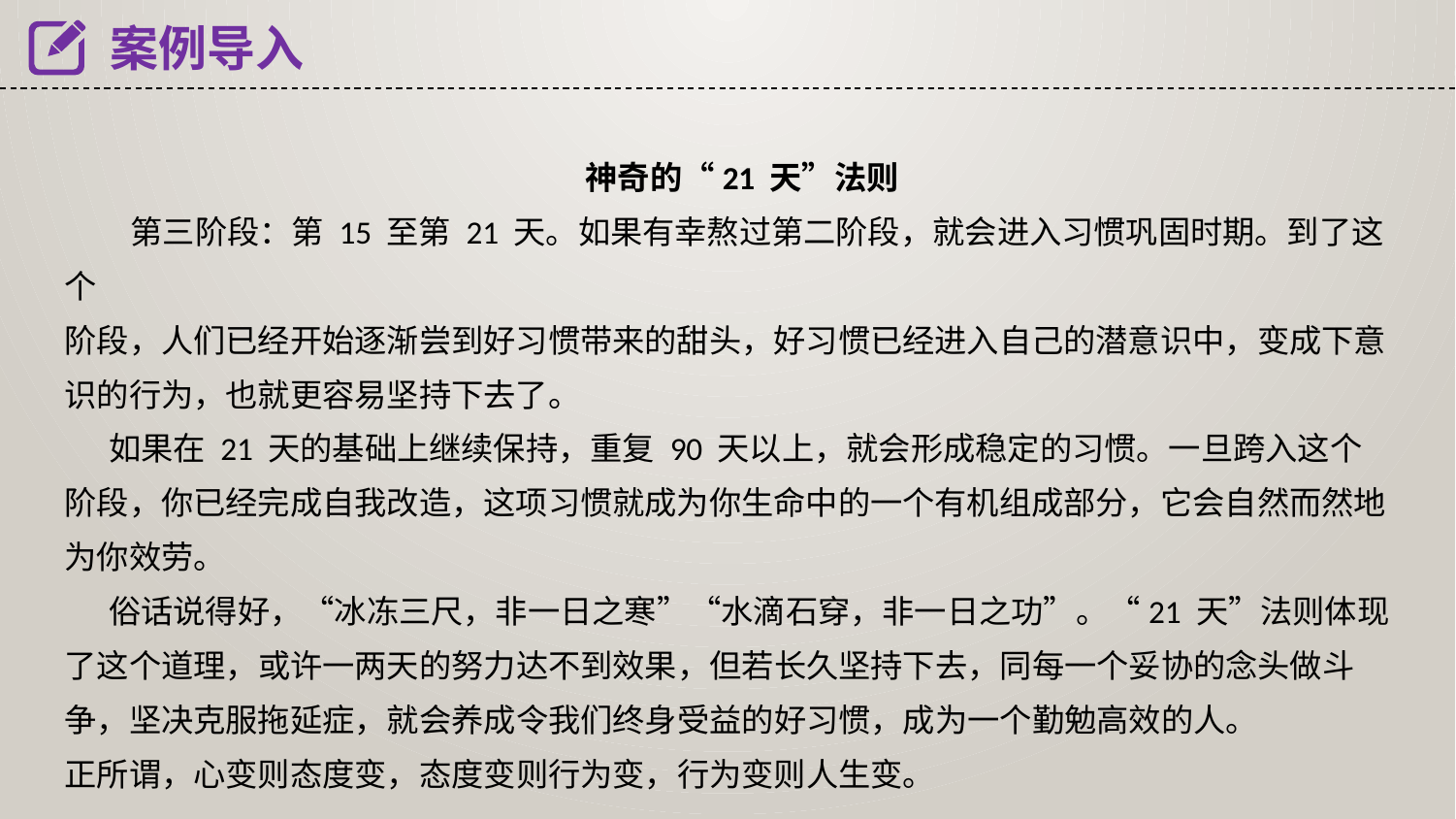

案例导入

   神奇的“21 天”法则
        第三阶段：第 15 至第 21 天。如果有幸熬过第二阶段，就会进入习惯巩固时期。到了这个
阶段，人们已经开始逐渐尝到好习惯带来的甜头，好习惯已经进入自己的潜意识中，变成下意识的行为，也就更容易坚持下去了。
     如果在 21 天的基础上继续保持，重复 90 天以上，就会形成稳定的习惯。一旦跨入这个阶段，你已经完成自我改造，这项习惯就成为你生命中的一个有机组成部分，它会自然而然地为你效劳。
     俗话说得好，“冰冻三尺，非一日之寒”“水滴石穿，非一日之功”。“21 天”法则体现了这个道理，或许一两天的努力达不到效果，但若长久坚持下去，同每一个妥协的念头做斗争，坚决克服拖延症，就会养成令我们终身受益的好习惯，成为一个勤勉高效的人。
正所谓，心变则态度变，态度变则行为变，行为变则人生变。
6